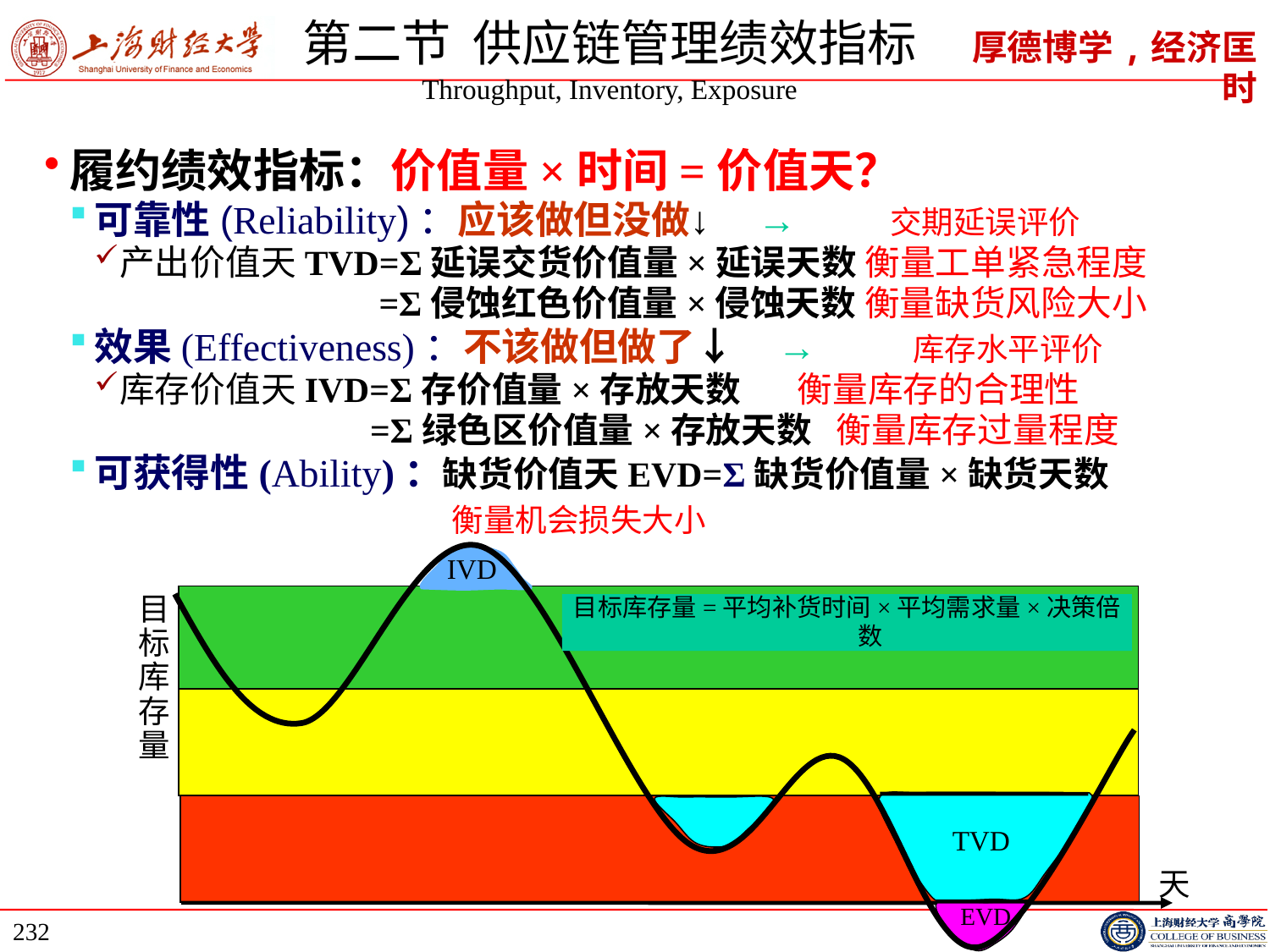

# 第二节  供应链管理绩效指标 Throughput, Inventory, Exposure
履约绩效指标：价值量×时间=价值天？
可靠性(Reliability)：应该做但没做↓      →             交期延误评价
产出价值天TVD=Σ延误交货价值量×延误天数 衡量工单紧急程度
                                =Σ侵蚀红色价值量×侵蚀天数 衡量缺货风险大小
效果(Effectiveness)：不该做但做了↓      →            库存水平评价
库存价值天IVD=Σ存价值量×存放天数       衡量库存的合理性
                               =Σ绿色区价值量×存放天数   衡量库存过量程度
可获得性(Ability)：缺货价值天EVD=Σ缺货价值量×缺货天数
                                           衡量机会损失大小

IVD

目
标
库
存
量

天
目标库存量=平均补货时间×平均需求量×决策倍数

TVD

EVD
232